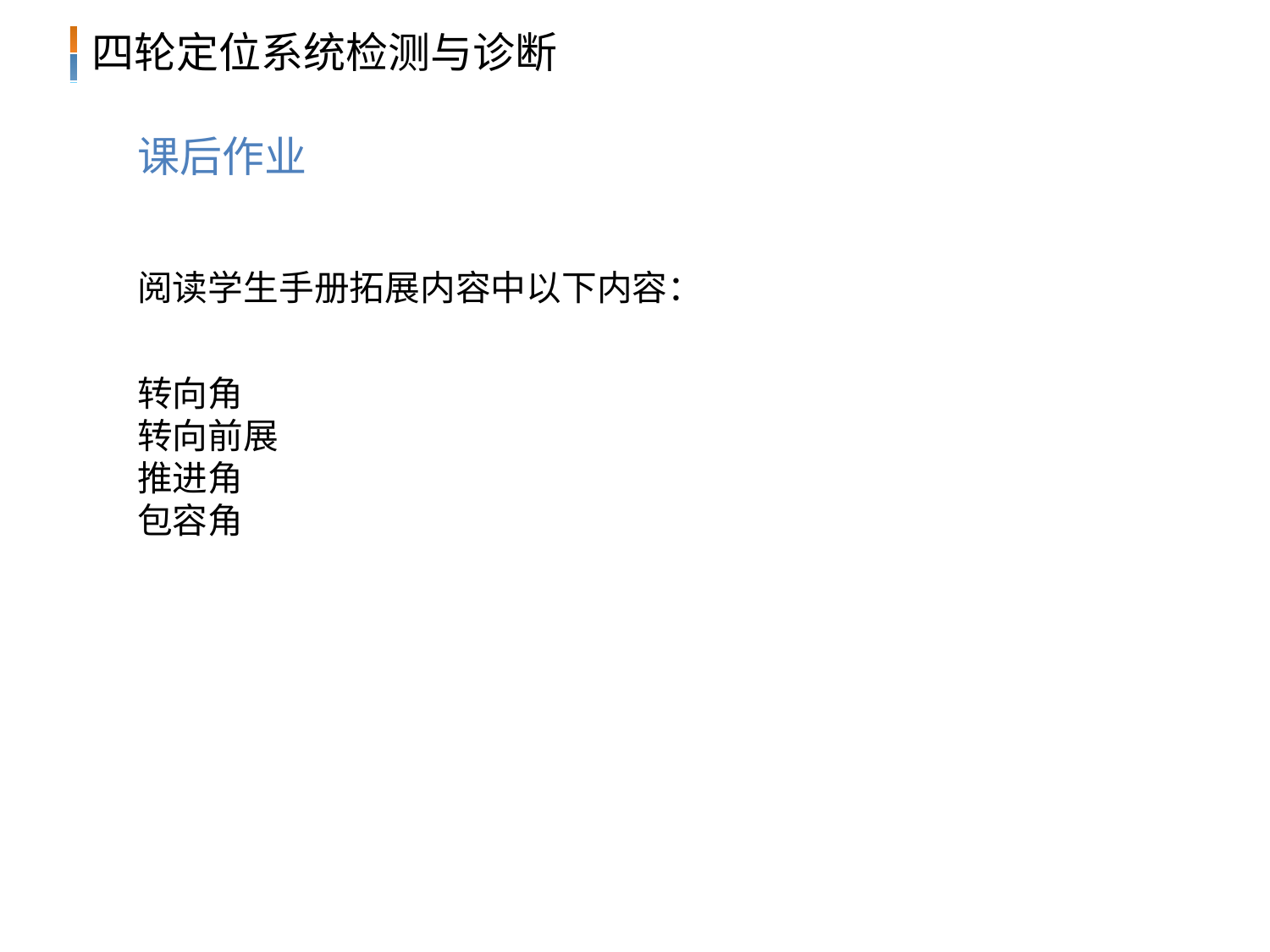

课后作业

阅读学生手册拓展内容中以下内容：

转向角
转向前展
推进角
包容角